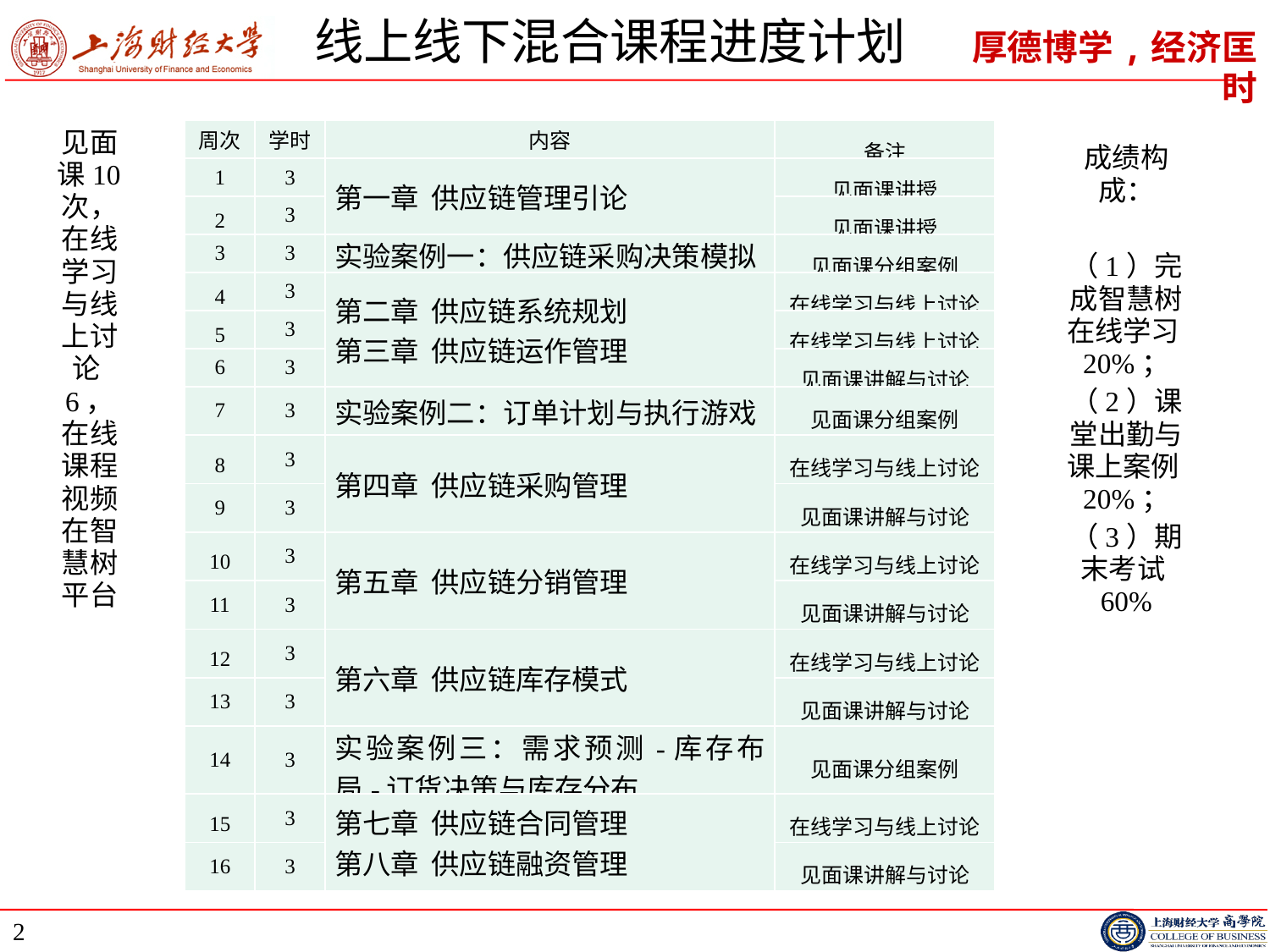

# 线上线下混合课程进度计划
见面课10次，在线学习与线上讨论6，在线课程视频在智慧树平台
| 周次 | 学时 | 内容 | 备注 |
| --- | --- | --- | --- |
| 1 | 3 | 第一章 供应链管理引论 | 见面课讲授 |
| 2 | 3 |  | 见面课讲授 |
| 3 | 3 | 实验案例一：供应链采购决策模拟 | 见面课分组案例 |
| 4 | 3 | 第二章 供应链系统规划 第三章 供应链运作管理 | 在线学习与线上讨论 |
| 5 | 3 |  | 在线学习与线上讨论 |
| 6 | 3 |  | 见面课讲解与讨论 |
| 7 | 3 | 实验案例二：订单计划与执行游戏 | 见面课分组案例 |
| 8 | 3 | 第四章 供应链采购管理 | 在线学习与线上讨论 |
| 9 | 3 |  | 见面课讲解与讨论 |
| 10 | 3 | 第五章 供应链分销管理 | 在线学习与线上讨论 |
| 11 | 3 |  | 见面课讲解与讨论 |
| 12 | 3 | 第六章 供应链库存模式 | 在线学习与线上讨论 |
| 13 | 3 |  | 见面课讲解与讨论 |
| 14 | 3 | 实验案例三：需求预测-库存布局-订货决策与库存分布 | 见面课分组案例 |
| 15 | 3 | 第七章 供应链合同管理 第八章 供应链融资管理 | 在线学习与线上讨论 |
| 16 | 3 |  | 见面课讲解与讨论 |
成绩构成：

（1）完成智慧树在线学习20%；
（2）课堂出勤与课上案例20%；
（3）期末考试60%
2